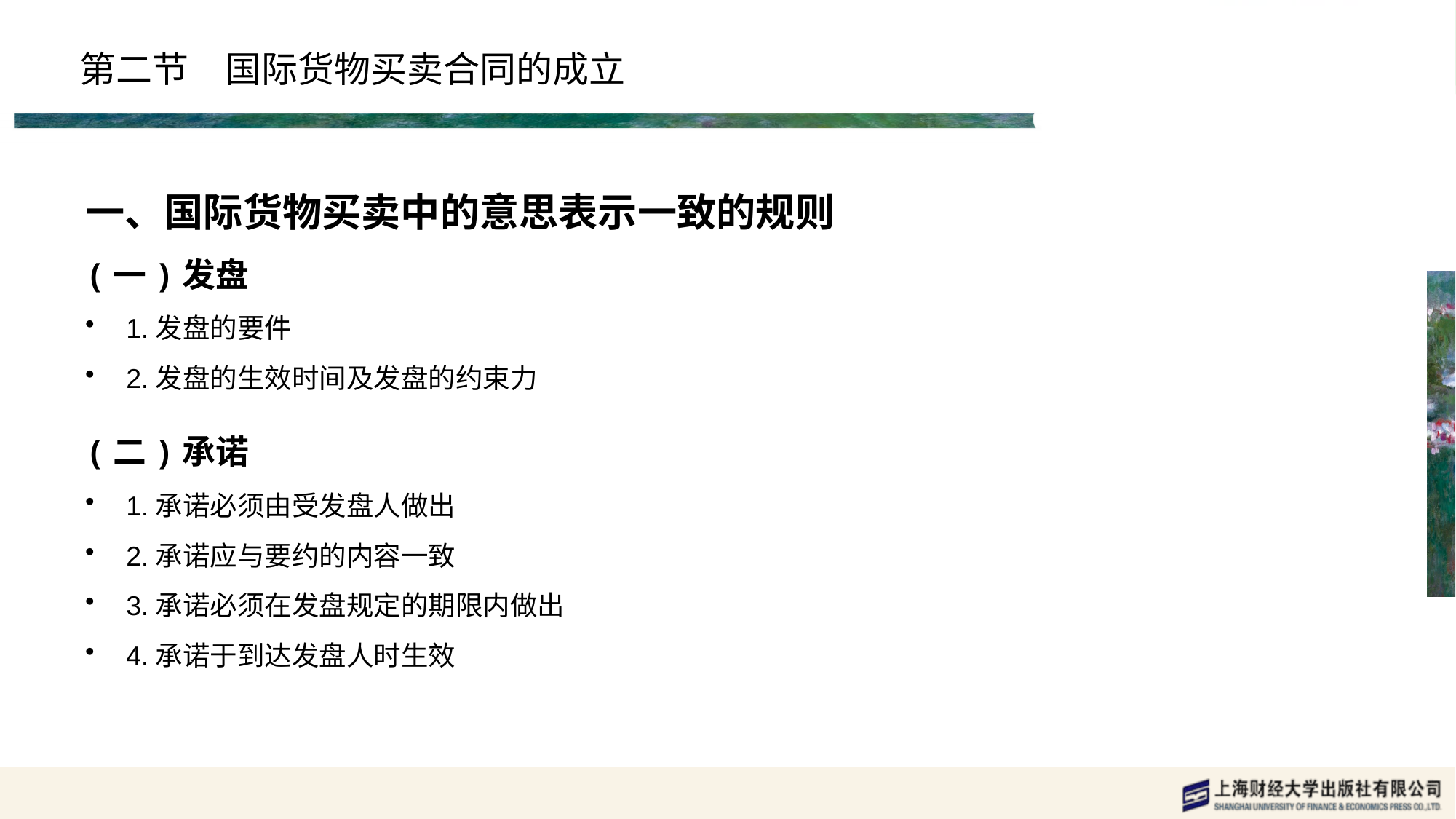

# 第二节　国际货物买卖合同的成立
一、国际货物买卖中的意思表示一致的规则
(一)发盘
1.发盘的要件
2.发盘的生效时间及发盘的约束力
(二)承诺
1.承诺必须由受发盘人做出
2.承诺应与要约的内容一致
3.承诺必须在发盘规定的期限内做出
4.承诺于到达发盘人时生效